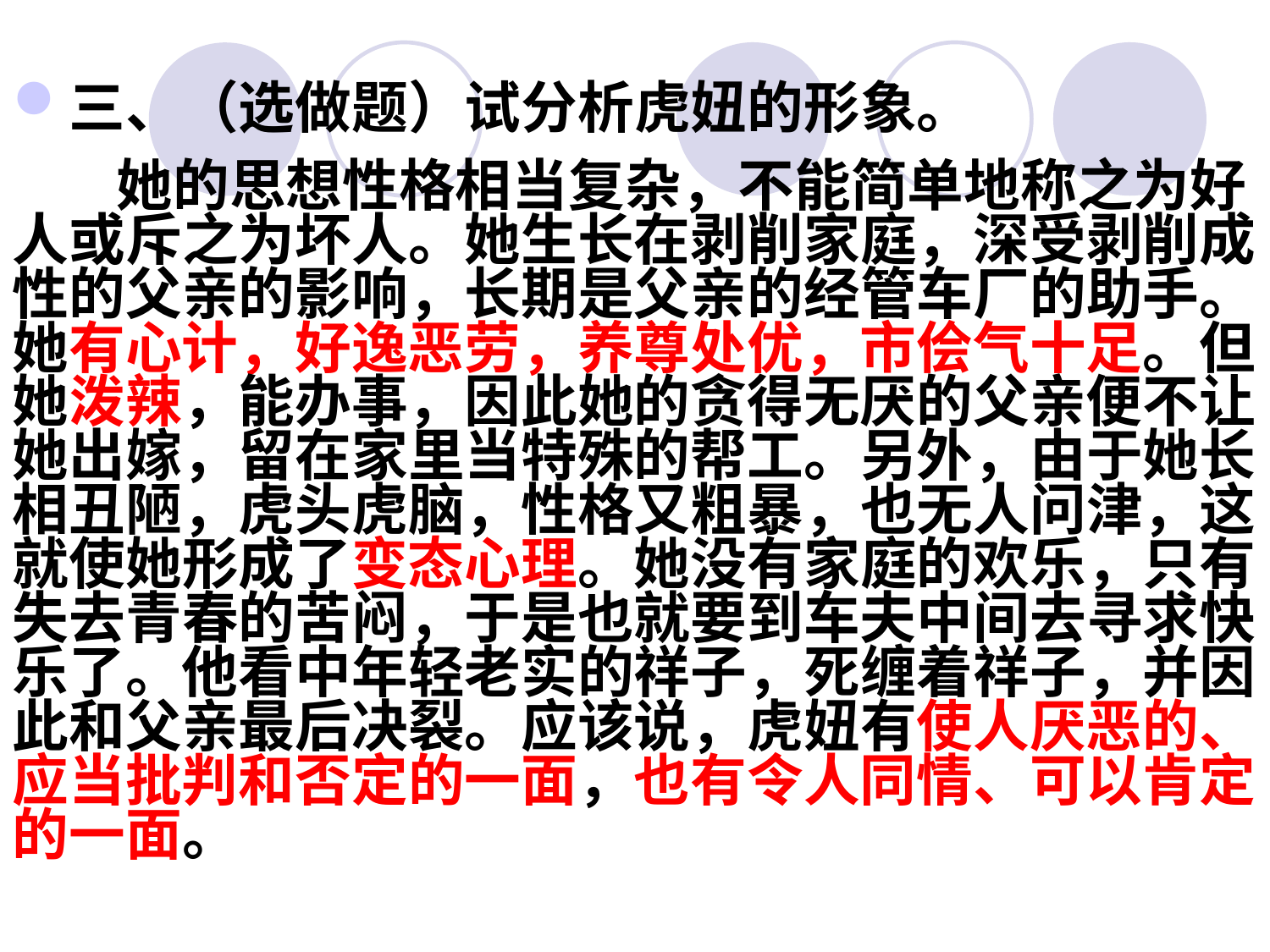

三、（选做题）试分析虎妞的形象。

       她的思想性格相当复杂，不能简单地称之为好人或斥之为坏人。她生长在剥削家庭，深受剥削成性的父亲的影响，长期是父亲的经管车厂的助手。她有心计，好逸恶劳，养尊处优，市侩气十足。但她泼辣，能办事，因此她的贪得无厌的父亲便不让她出嫁，留在家里当特殊的帮工。另外，由于她长相丑陋，虎头虎脑，性格又粗暴，也无人问津，这就使她形成了变态心理。她没有家庭的欢乐，只有失去青春的苦闷，于是也就要到车夫中间去寻求快乐了。他看中年轻老实的祥子，死缠着祥子，并因此和父亲最后决裂。应该说，虎妞有使人厌恶的、应当批判和否定的一面，也有令人同情、可以肯定的一面。